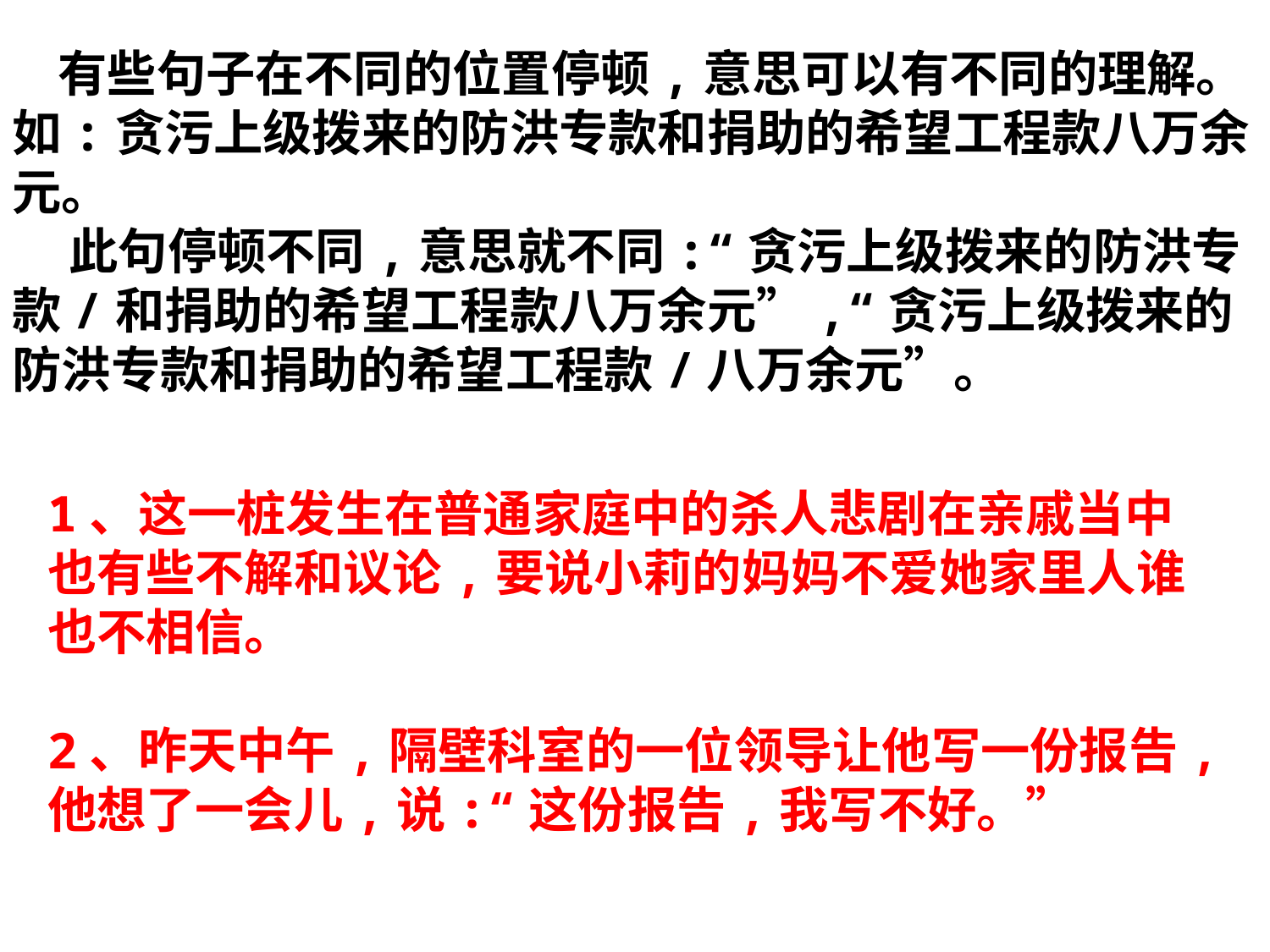

有些句子在不同的位置停顿,意思可以有不同的理解。如:贪污上级拨来的防洪专款和捐助的希望工程款八万余元。
    此句停顿不同,意思就不同:“贪污上级拨来的防洪专款/和捐助的希望工程款八万余元”,“贪污上级拨来的防洪专款和捐助的希望工程款/八万余元”。
1、这一桩发生在普通家庭中的杀人悲剧在亲戚当中也有些不解和议论,要说小莉的妈妈不爱她家里人谁也不相信。

2、昨天中午,隔壁科室的一位领导让他写一份报告,他想了一会儿,说:“这份报告,我写不好。”